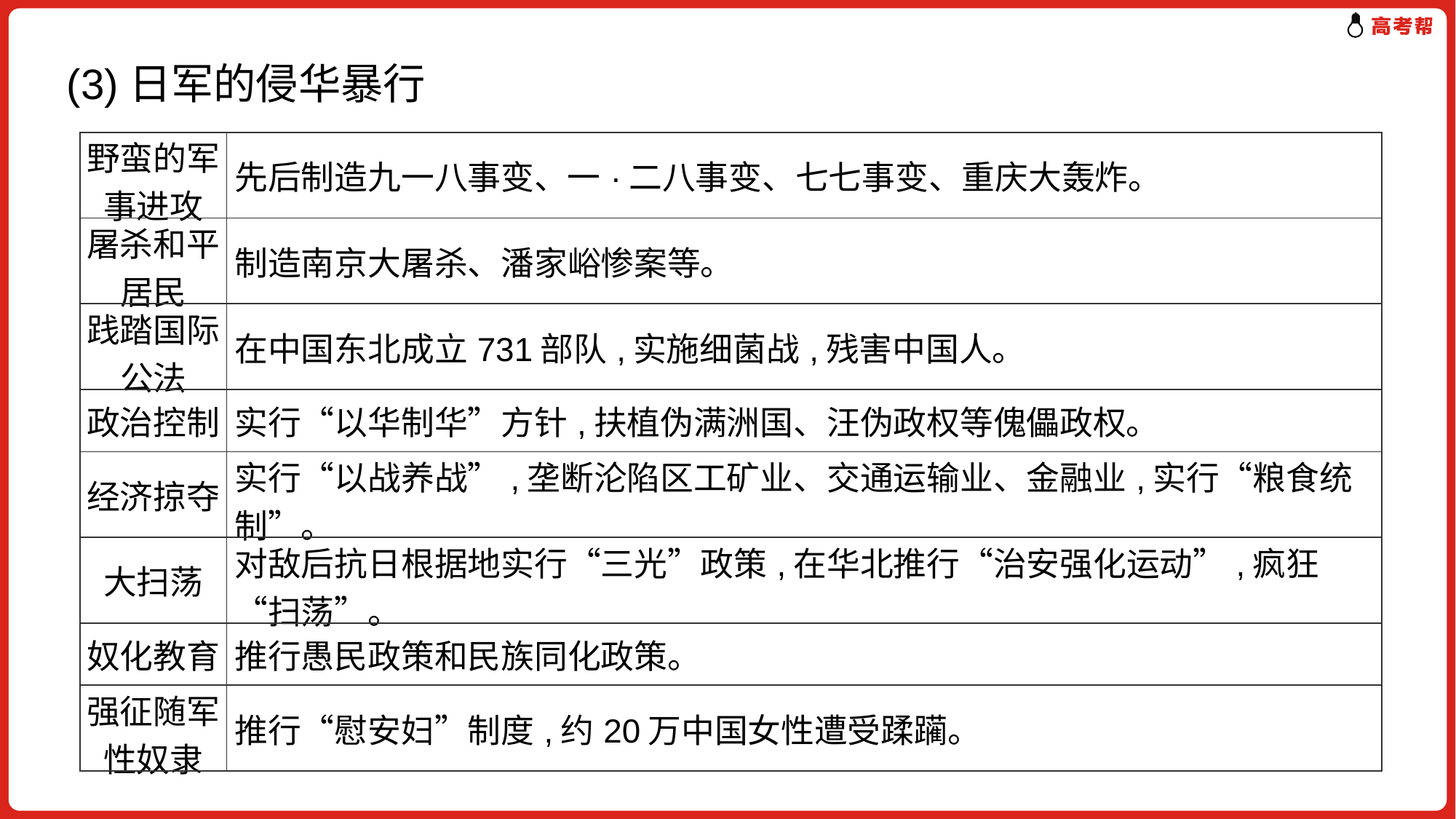

(3)日军的侵华暴行
| 野蛮的军事进攻 | 先后制造九一八事变、一·二八事变、七七事变、重庆大轰炸。 |
| --- | --- |
| 屠杀和平居民 | 制造南京大屠杀、潘家峪惨案等。 |
| 践踏国际公法 | 在中国东北成立731部队,实施细菌战,残害中国人。 |
| 政治控制 | 实行“以华制华”方针,扶植伪满洲国、汪伪政权等傀儡政权。 |
| 经济掠夺 | 实行“以战养战”,垄断沦陷区工矿业、交通运输业、金融业,实行“粮食统制”。 |
| 大扫荡 | 对敌后抗日根据地实行“三光”政策,在华北推行“治安强化运动”,疯狂“扫荡”。 |
| 奴化教育 | 推行愚民政策和民族同化政策。 |
| 强征随军性奴隶 | 推行“慰安妇”制度,约20万中国女性遭受蹂躏。 |